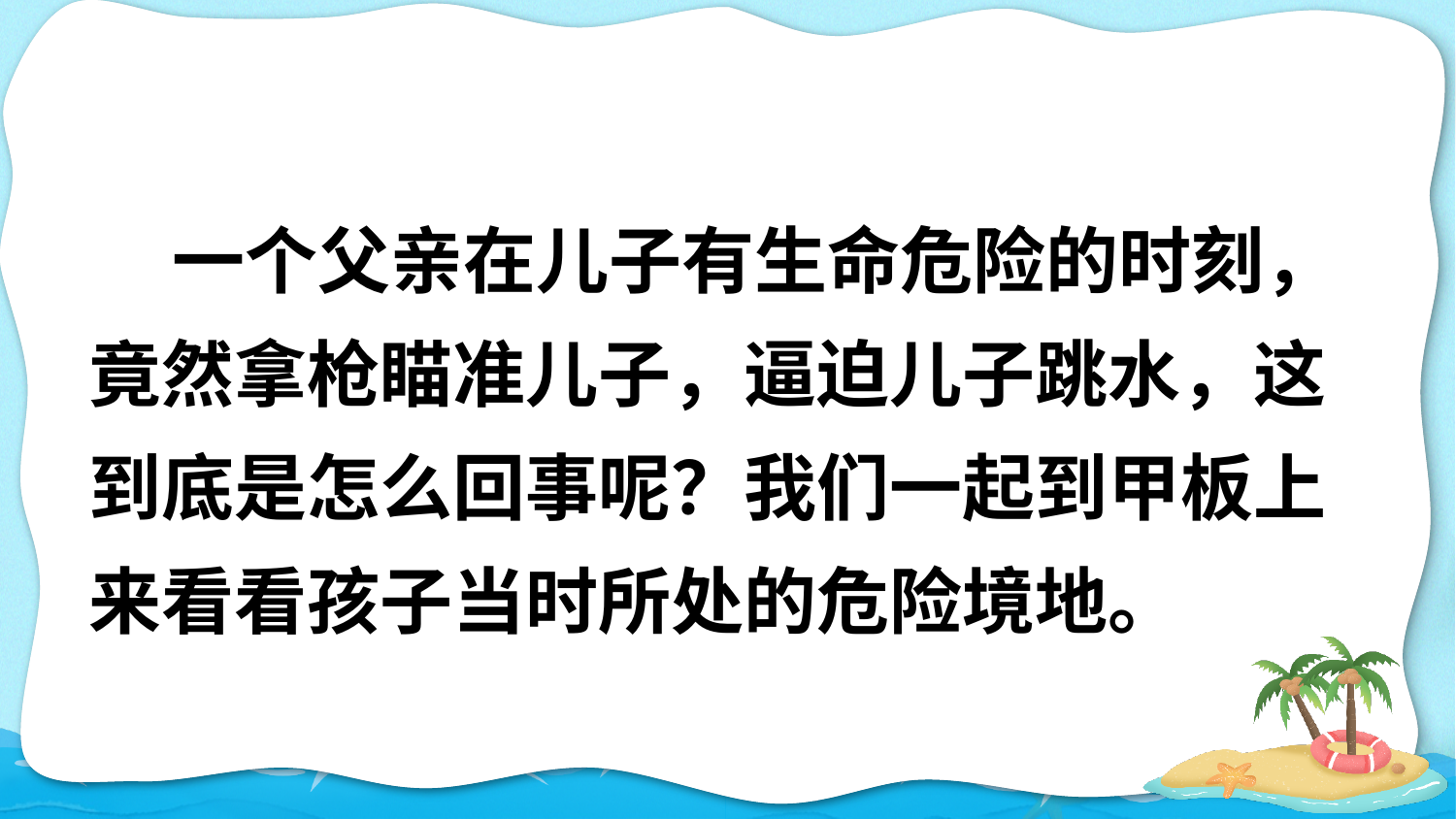

一个父亲在儿子有生命危险的时刻，竟然拿枪瞄准儿子，逼迫儿子跳水，这到底是怎么回事呢？我们一起到甲板上来看看孩子当时所处的危险境地。